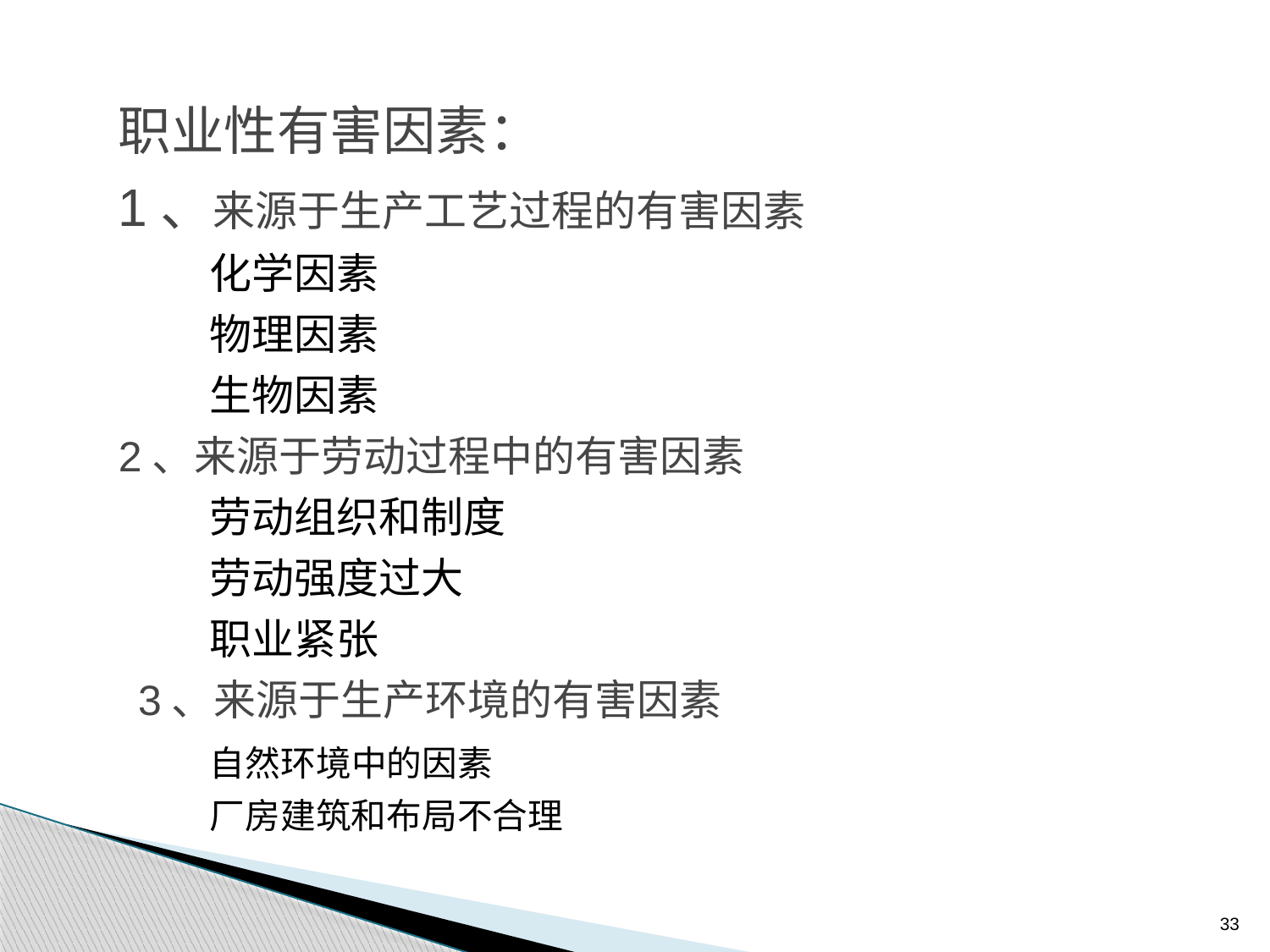

职业性有害因素：
1、来源于生产工艺过程的有害因素
 	化学因素
 	物理因素
 	生物因素
2、来源于劳动过程中的有害因素
 	劳动组织和制度
 	劳动强度过大
 	职业紧张
 3、来源于生产环境的有害因素
 	自然环境中的因素
 	厂房建筑和布局不合理
33